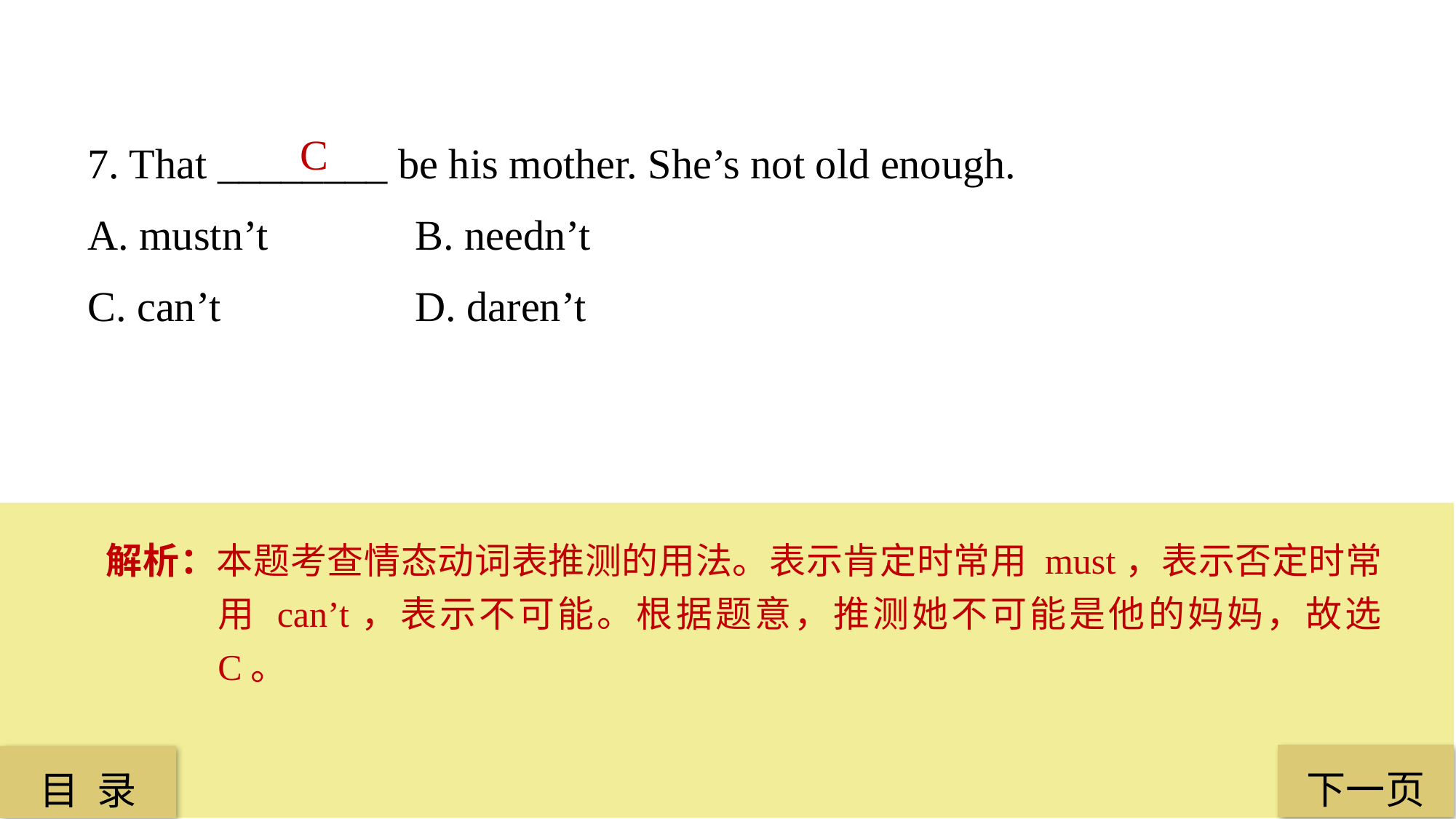

7. That ________ be his mother. She’s not old enough.
A. mustn’t 		B. needn’t
C. can’t 		D. daren’t
C
解析：本题考查情态动词表推测的用法。表示肯定时常用 must，表示否定时常用 can’t，表示不可能。根据题意，推测她不可能是他的妈妈，故选 C。